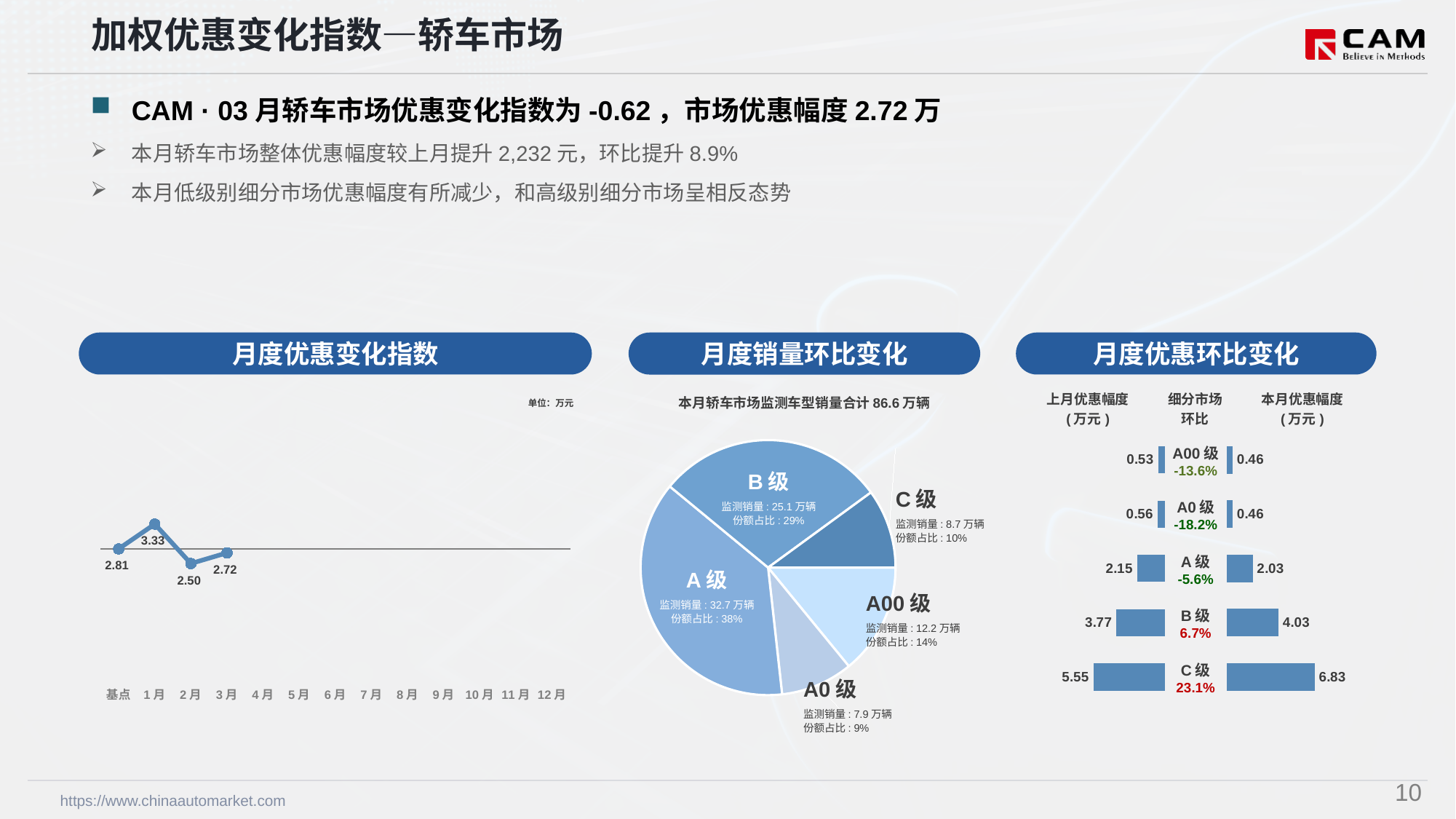

加权优惠变化指数—轿车市场
CAM · 03月轿车市场优惠变化指数为-0.62，市场优惠幅度2.72万
本月轿车市场整体优惠幅度较上月提升2,232元，环比提升8.9%
本月低级别细分市场优惠幅度有所减少，和高级别细分市场呈相反态势
月度优惠变化指数

月度优惠环比变化

月度销量环比变化

本月轿车市场监测车型销量合计86.6万辆
B级
监测销量: 25.1万辆
份额占比: 29%
C级
监测销量: 8.7万辆
份额占比: 10%
A级
监测销量: 32.7万辆
份额占比: 38%
A00级
监测销量: 12.2万辆
份额占比: 14%
A0级
监测销量: 7.9万辆
份额占比: 9%

### Chart

| Category | 细分市场 |
|---|---|
| A00级 | 121911.0 |
| A0级 | 79392.0 |
| A级 | 326985.0 |
| B级 | 251072.0 |
| C级 | 86935.0 |

### Chart

| Category | Y2023 |
|---|---|
| 基点 | 0.0 |
| 1月 | 3.88 |
| 2月 | -2.29 |
| 3月 | -0.62 |
| 4月 | None |
| 5月 | None |
| 6月 | None |
| 7月 | None |
| 8月 | None |
| 9月 | None |
| 10月 | None |
| 11月 | None |
| 12月 | None |
| 上月优惠幅度 (万元) | 细分市场 环比 | 本月优惠幅度 (万元) |
| --- | --- | --- |
单位：万元
| A00级 -13.6% |
| --- |
| A0级 -18.2% |
| A级 -5.6% |
| B级 6.7% |
| C级 23.1% |

### Chart

| Category | 优惠幅度 |
|---|---|
| A00 | 0.53 |
| A0 | 0.56 |
| A | 2.15 |
| B | 3.77 |
| C | 5.55 |

### Chart

| Category | 金额 |
|---|---|
| A00 | 0.46 |
| A0 | 0.46 |
| A | 2.03 |
| B | 4.03 |
| C | 6.83 |
10